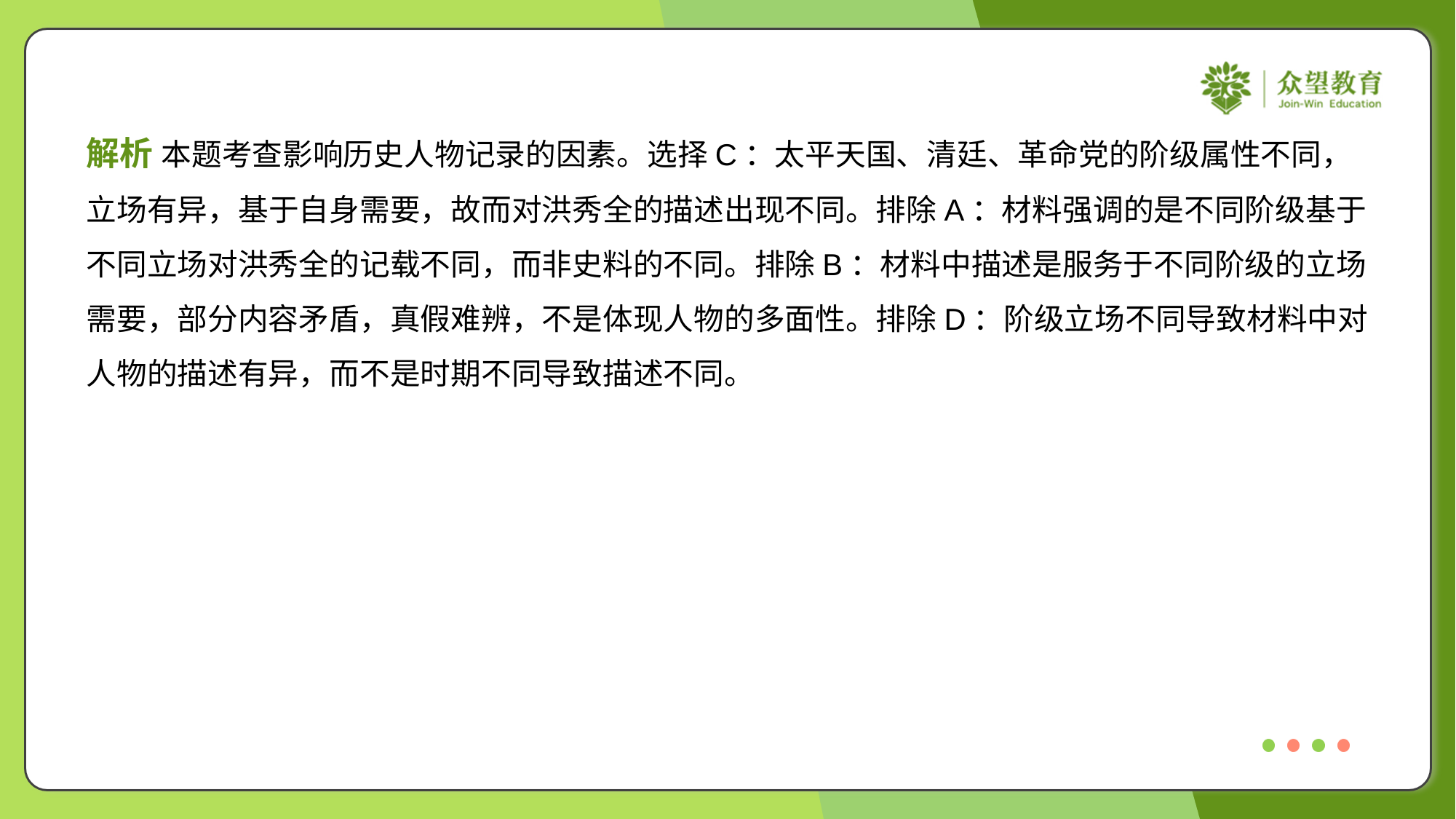

解析 本题考查影响历史人物记录的因素。选择C：太平天国、清廷、革命党的阶级属性不同，
立场有异，基于自身需要，故而对洪秀全的描述出现不同。排除A：材料强调的是不同阶级基于
不同立场对洪秀全的记载不同，而非史料的不同。排除B：材料中描述是服务于不同阶级的立场
需要，部分内容矛盾，真假难辨，不是体现人物的多面性。排除D：阶级立场不同导致材料中对
人物的描述有异，而不是时期不同导致描述不同。